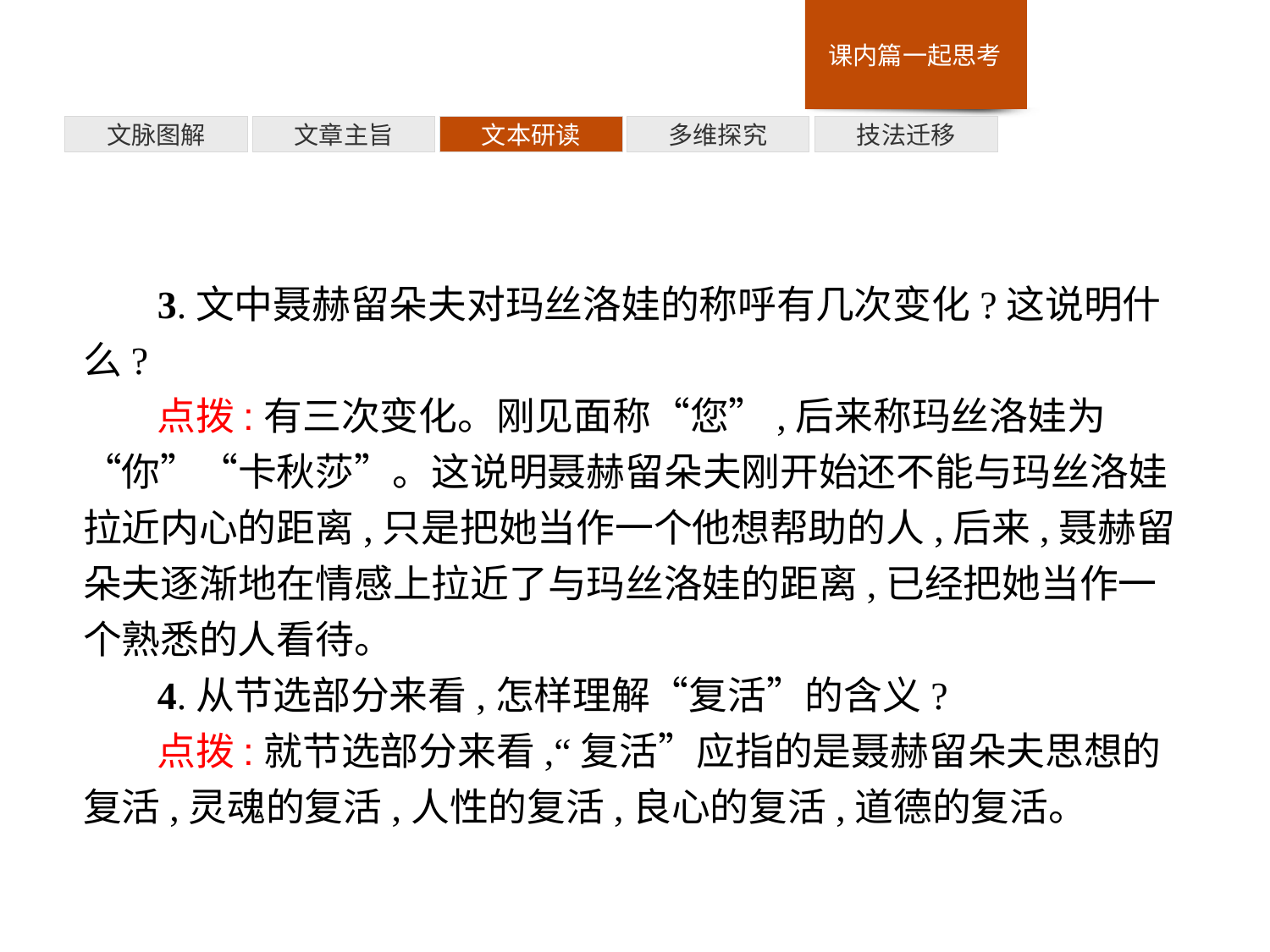

技法迁移
多维探究
文本研读
文章主旨
文脉图解
3.文中聂赫留朵夫对玛丝洛娃的称呼有几次变化?这说明什么?
点拨:有三次变化。刚见面称“您”,后来称玛丝洛娃为“你”“卡秋莎”。这说明聂赫留朵夫刚开始还不能与玛丝洛娃拉近内心的距离,只是把她当作一个他想帮助的人,后来,聂赫留朵夫逐渐地在情感上拉近了与玛丝洛娃的距离,已经把她当作一个熟悉的人看待。
4.从节选部分来看,怎样理解“复活”的含义?
点拨:就节选部分来看,“复活”应指的是聂赫留朵夫思想的复活,灵魂的复活,人性的复活,良心的复活,道德的复活。